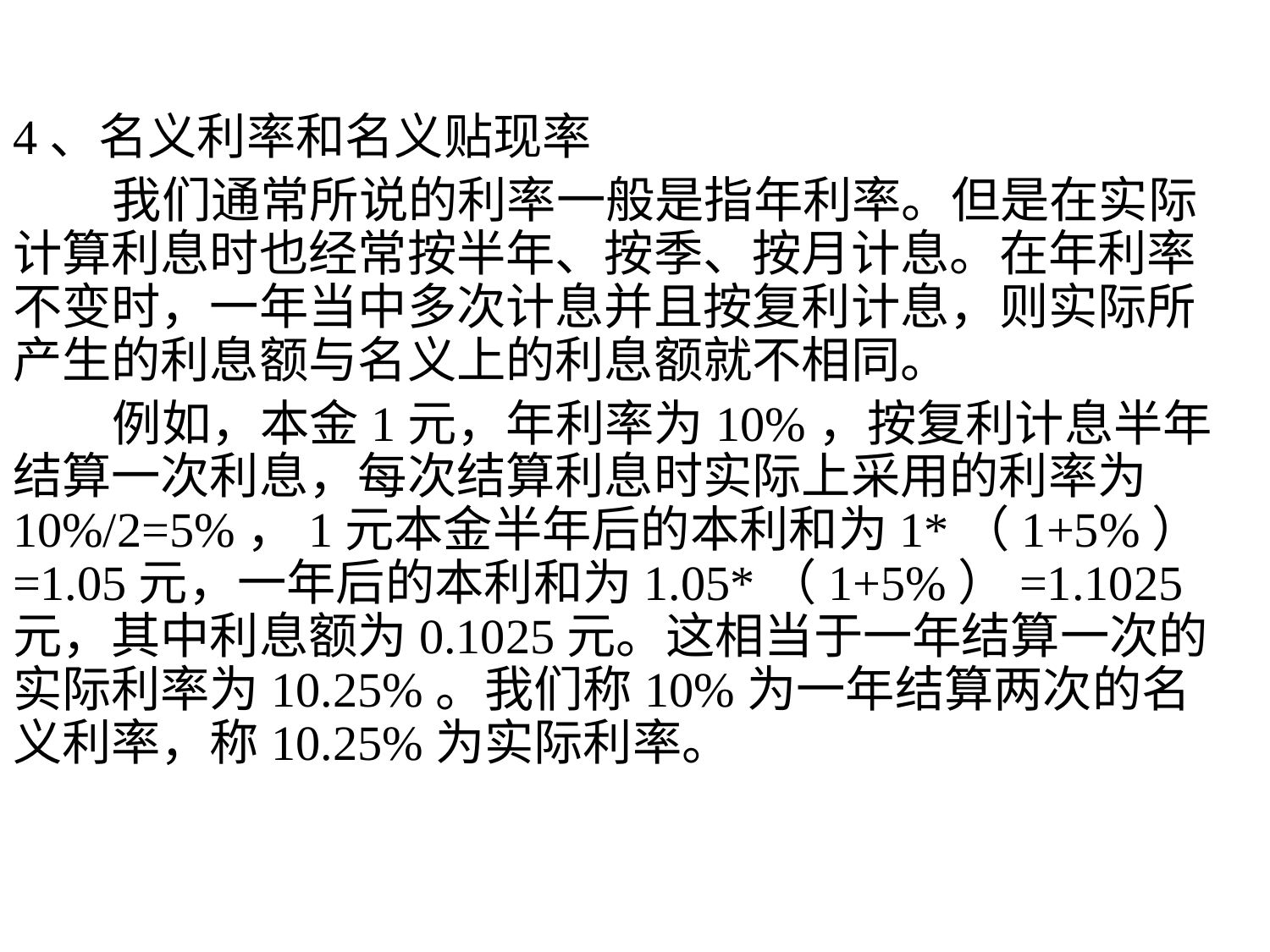

4、名义利率和名义贴现率
        我们通常所说的利率一般是指年利率。但是在实际计算利息时也经常按半年、按季、按月计息。在年利率不变时，一年当中多次计息并且按复利计息，则实际所产生的利息额与名义上的利息额就不相同。
        例如，本金1元，年利率为10%，按复利计息半年结算一次利息，每次结算利息时实际上采用的利率为10%/2=5%，1元本金半年后的本利和为1*（1+5%）=1.05元，一年后的本利和为1.05*（1+5%）=1.1025元，其中利息额为0.1025元。这相当于一年结算一次的实际利率为10.25%。我们称10%为一年结算两次的名义利率，称10.25%为实际利率。